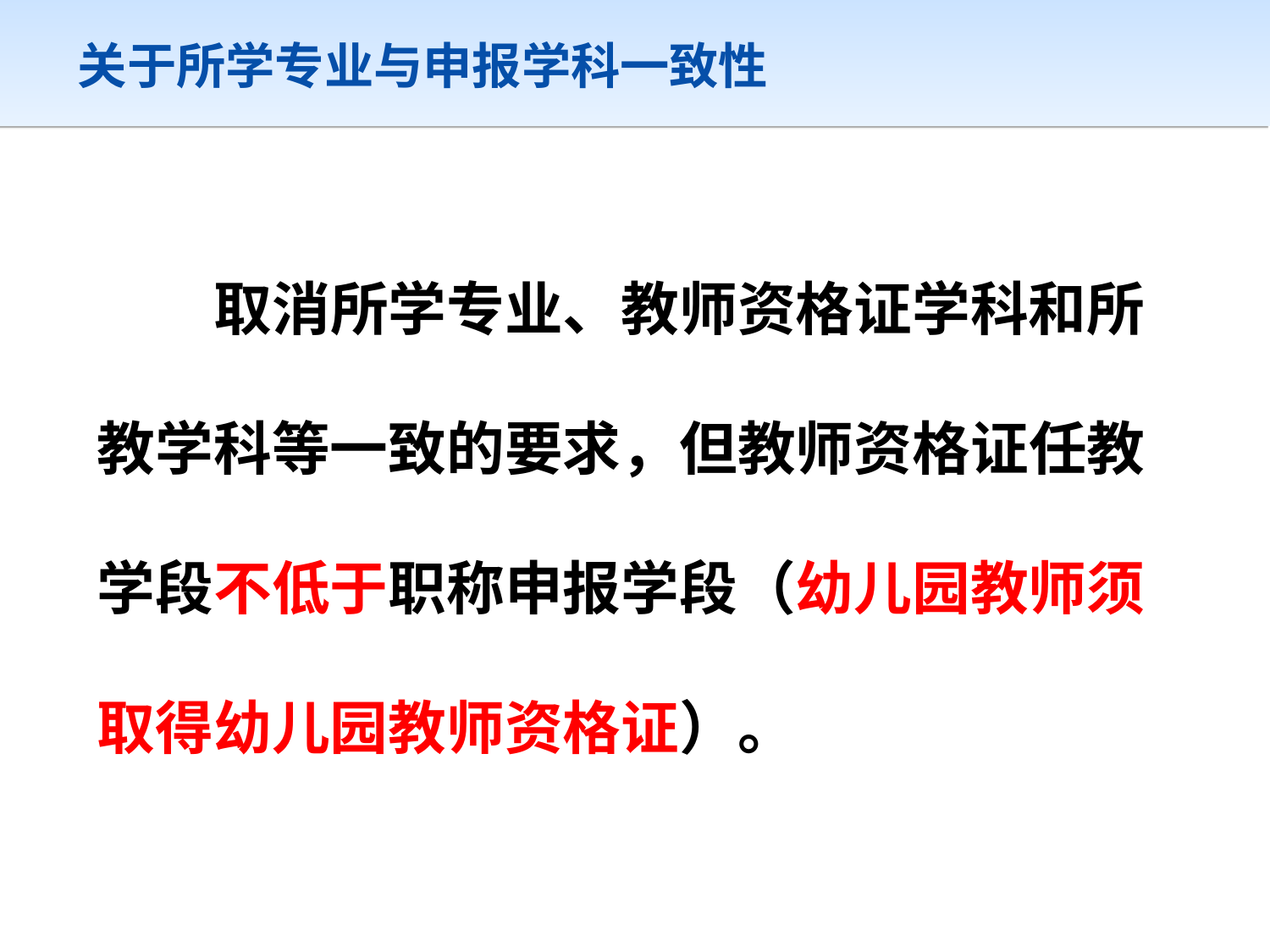

# 关于所学专业与申报学科一致性
　　取消所学专业、教师资格证学科和所教学科等一致的要求，但教师资格证任教学段不低于职称申报学段（幼儿园教师须取得幼儿园教师资格证）。